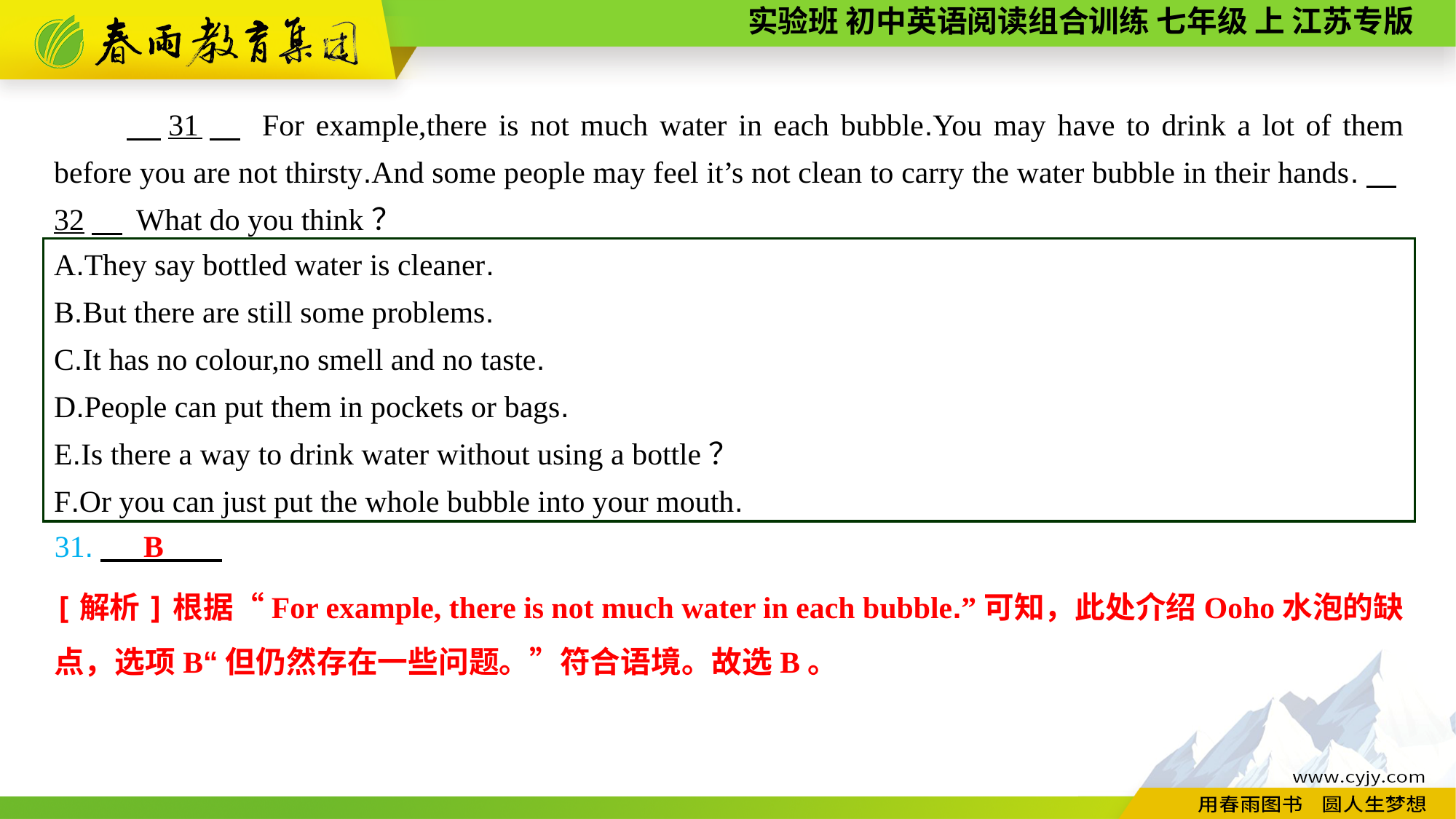

31　 For example,there is not much water in each bubble.You may have to drink a lot of them before you are not thirsty.And some people may feel it’s not clean to carry the water bubble in their hands.　32　 What do you think？
A.They say bottled water is cleaner.
B.But there are still some problems.
C.It has no colour,no smell and no taste.
D.People can put them in pockets or bags.
E.Is there a way to drink water without using a bottle？
F.Or you can just put the whole bubble into your mouth.

31.
B
[解析]根据“For example, there is not much water in each bubble.”可知，此处介绍Ooho水泡的缺点，选项B“但仍然存在一些问题。”符合语境。故选B。